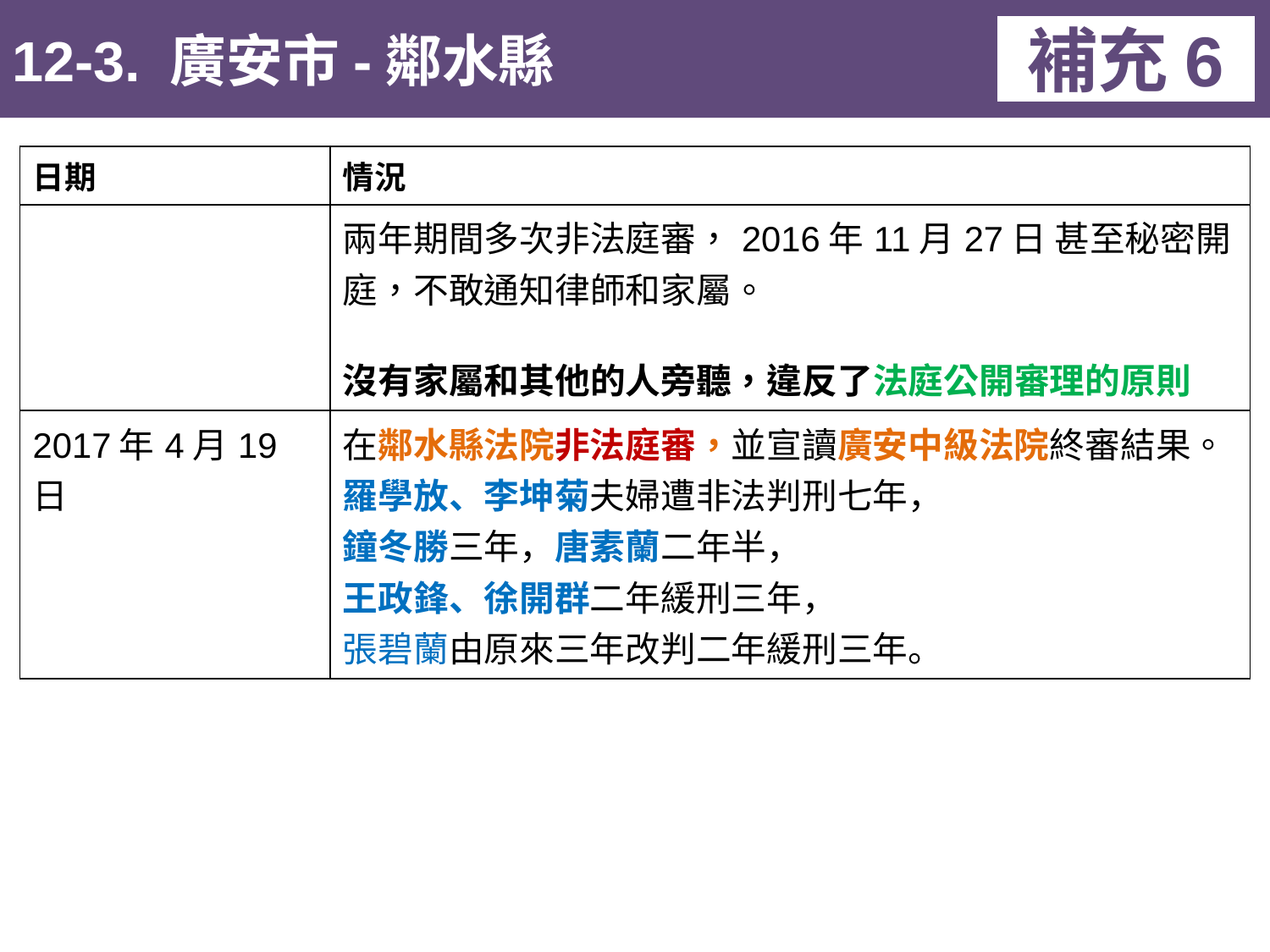

12-3. 廣安市-鄰水縣
補充6
| 日期 | 情況 |
| --- | --- |
|  | 兩年期間多次非法庭審，2016年11月27日 甚至秘密開庭，不敢通知律師和家屬。 沒有家屬和其他的人旁聽，違反了法庭公開審理的原則 |
| 2017年4月19日 | 在鄰水縣法院非法庭審，並宣讀廣安中級法院終審結果。 羅學放、李坤菊夫婦遭非法判刑七年， 鐘冬勝三年，唐素蘭二年半， 王政鋒、徐開群二年緩刑三年， 張碧蘭由原來三年改判二年緩刑三年。 |